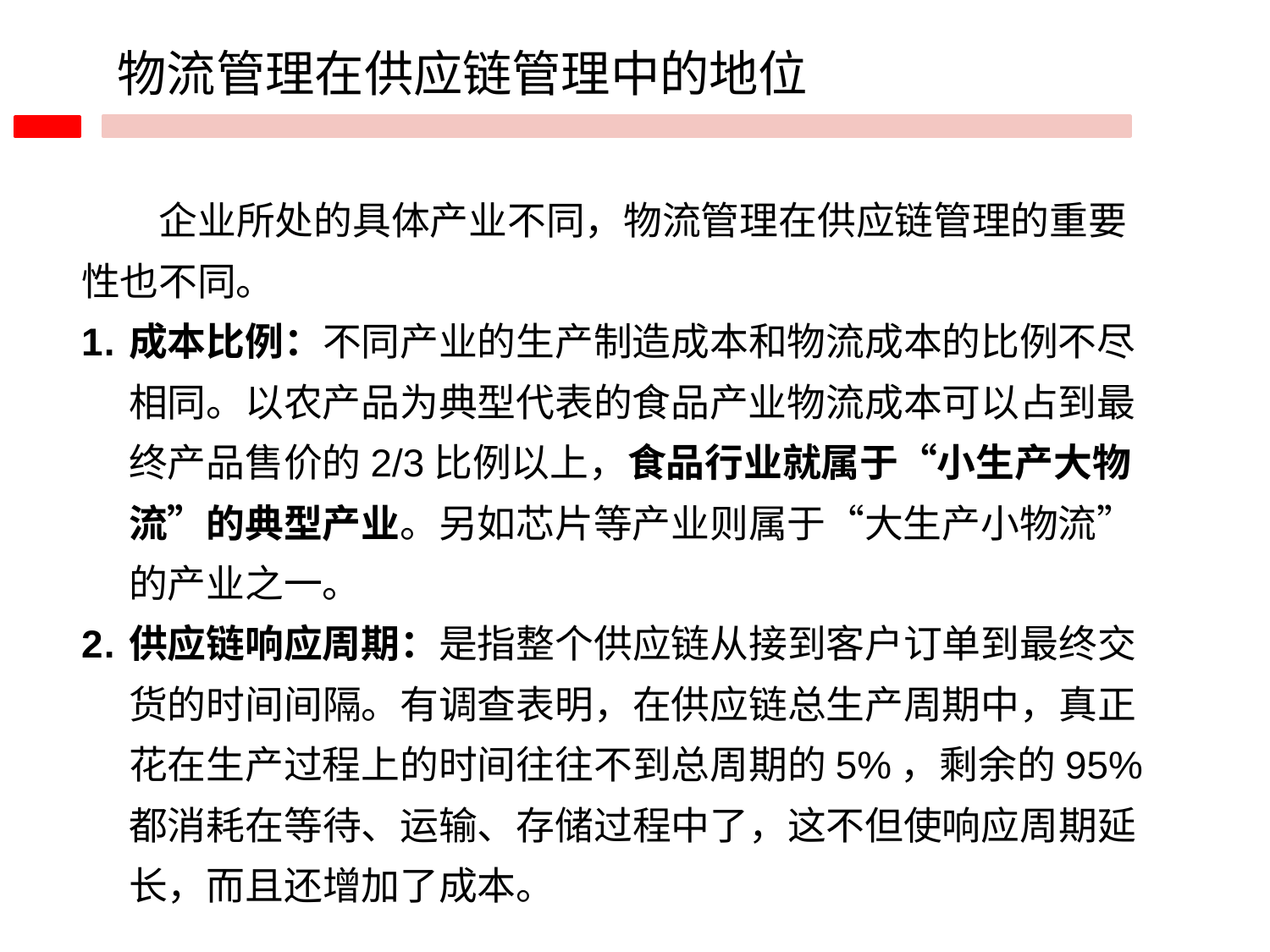

物流管理在供应链管理中的地位
企业所处的具体产业不同，物流管理在供应链管理的重要性也不同。
成本比例：不同产业的生产制造成本和物流成本的比例不尽相同。以农产品为典型代表的食品产业物流成本可以占到最终产品售价的2/3比例以上，食品行业就属于“小生产大物流”的典型产业。另如芯片等产业则属于“大生产小物流”的产业之一。
供应链响应周期：是指整个供应链从接到客户订单到最终交货的时间间隔。有调查表明，在供应链总生产周期中，真正花在生产过程上的时间往往不到总周期的5%，剩余的95%都消耗在等待、运输、存储过程中了，这不但使响应周期延长，而且还增加了成本。